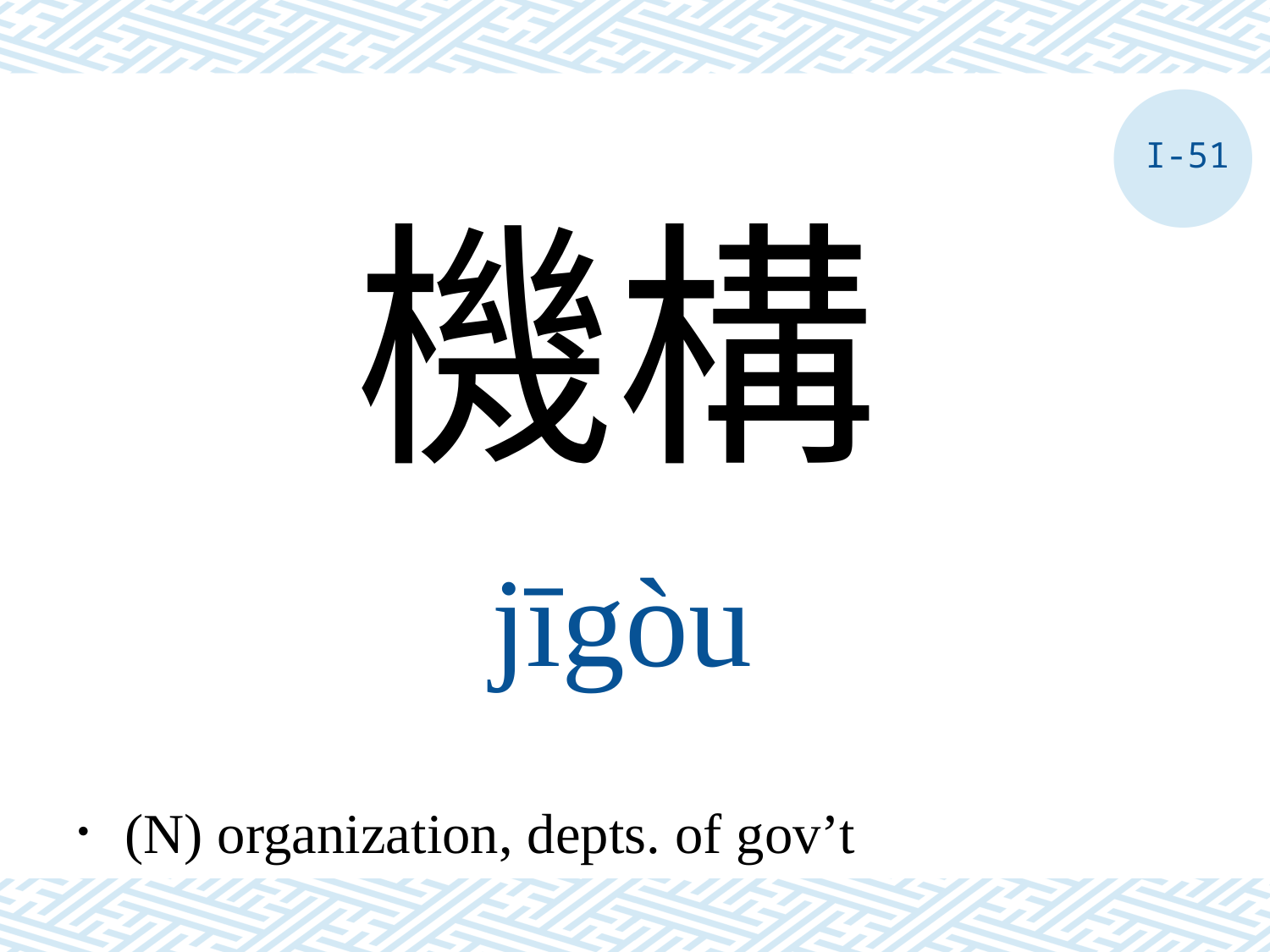

I-51

機構
jīgòu
．(N) organization, depts. of gov’t